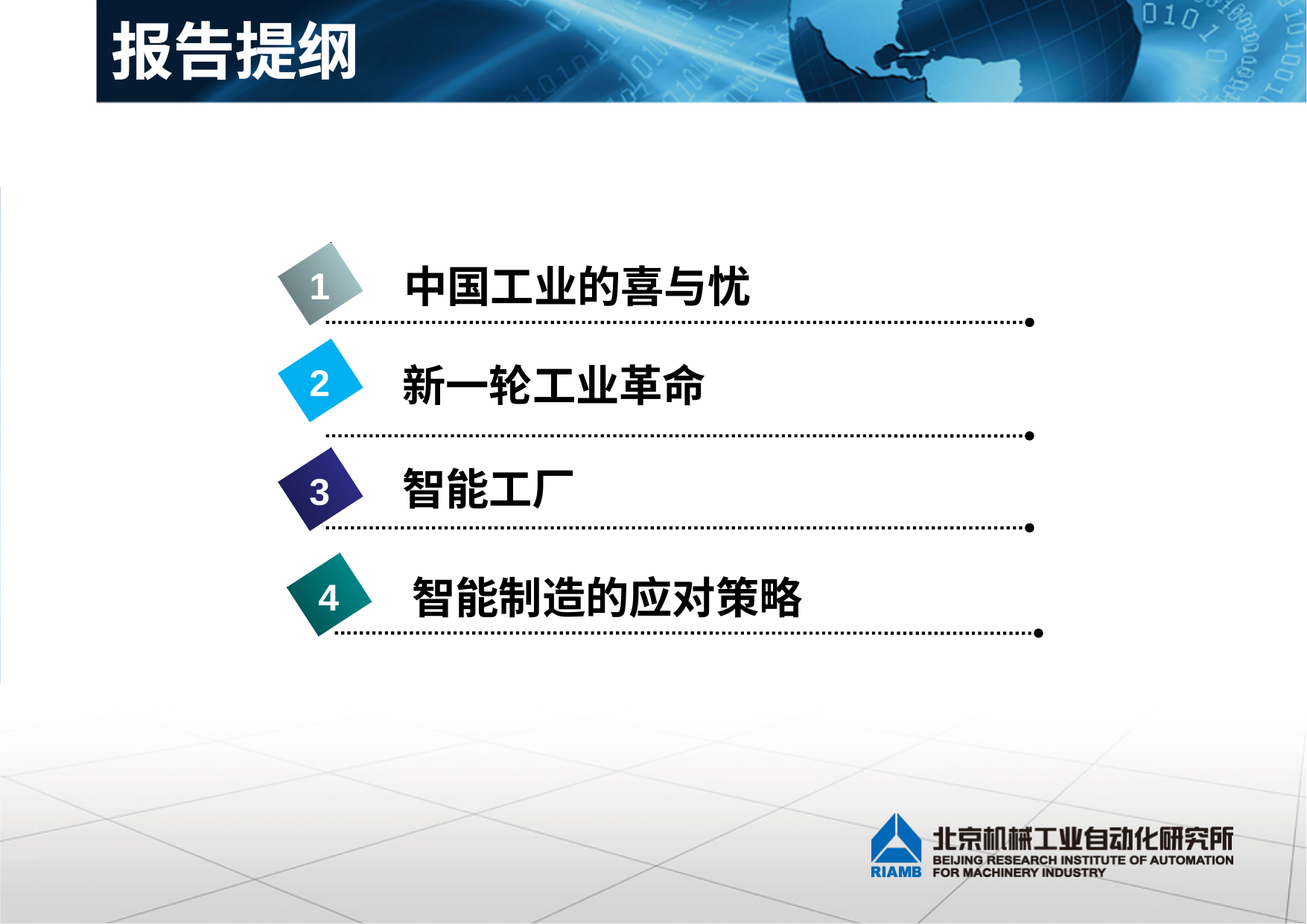

报告提纲

中国工业的喜与忧
1

新一轮工业革命
2

智能工厂

3

智能制造的应对策略
4